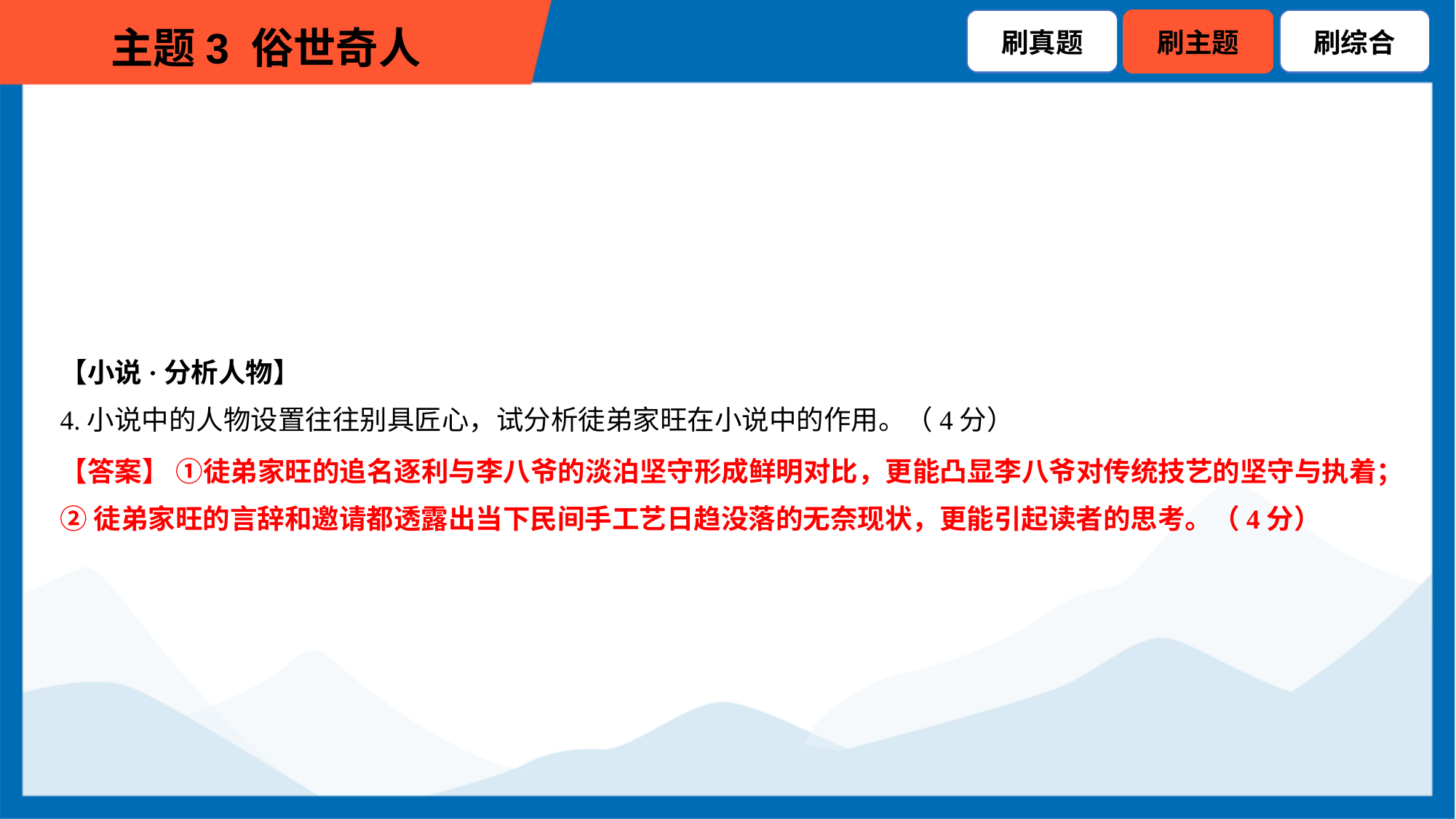

【小说·分析人物】
4.小说中的人物设置往往别具匠心，试分析徒弟家旺在小说中的作用。（4分）
【答案】 ①徒弟家旺的追名逐利与李八爷的淡泊坚守形成鲜明对比，更能凸显李八爷对传统技艺的坚守与执着；
②徒弟家旺的言辞和邀请都透露出当下民间手工艺日趋没落的无奈现状，更能引起读者的思考。（4分）